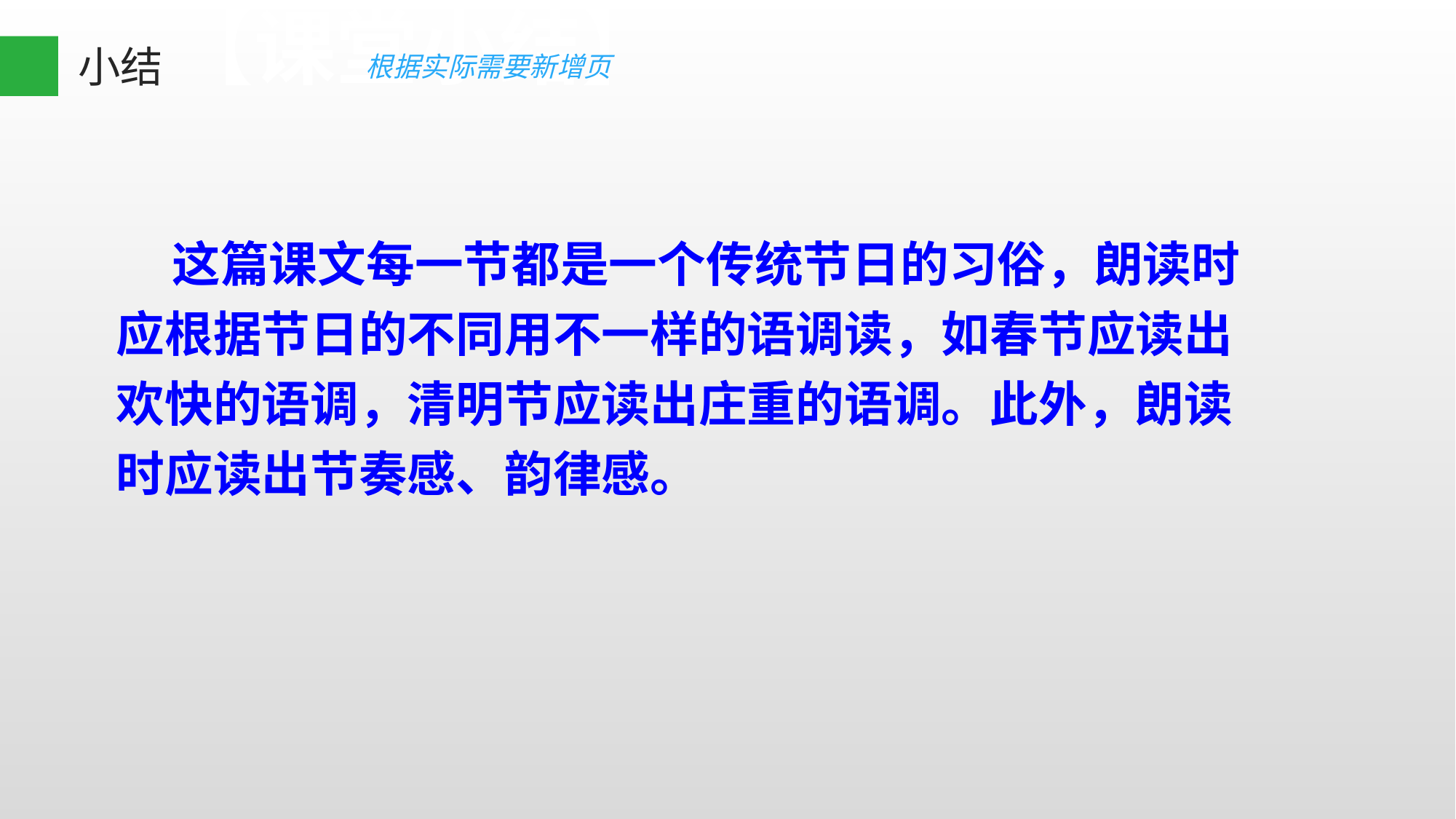

【课堂小结】
小结

根据实际需要新增页
    这篇课文每一节都是一个传统节日的习俗，朗读时应根据节日的不同用不一样的语调读，如春节应读出欢快的语调，清明节应读出庄重的语调。此外，朗读时应读出节奏感、韵律感。